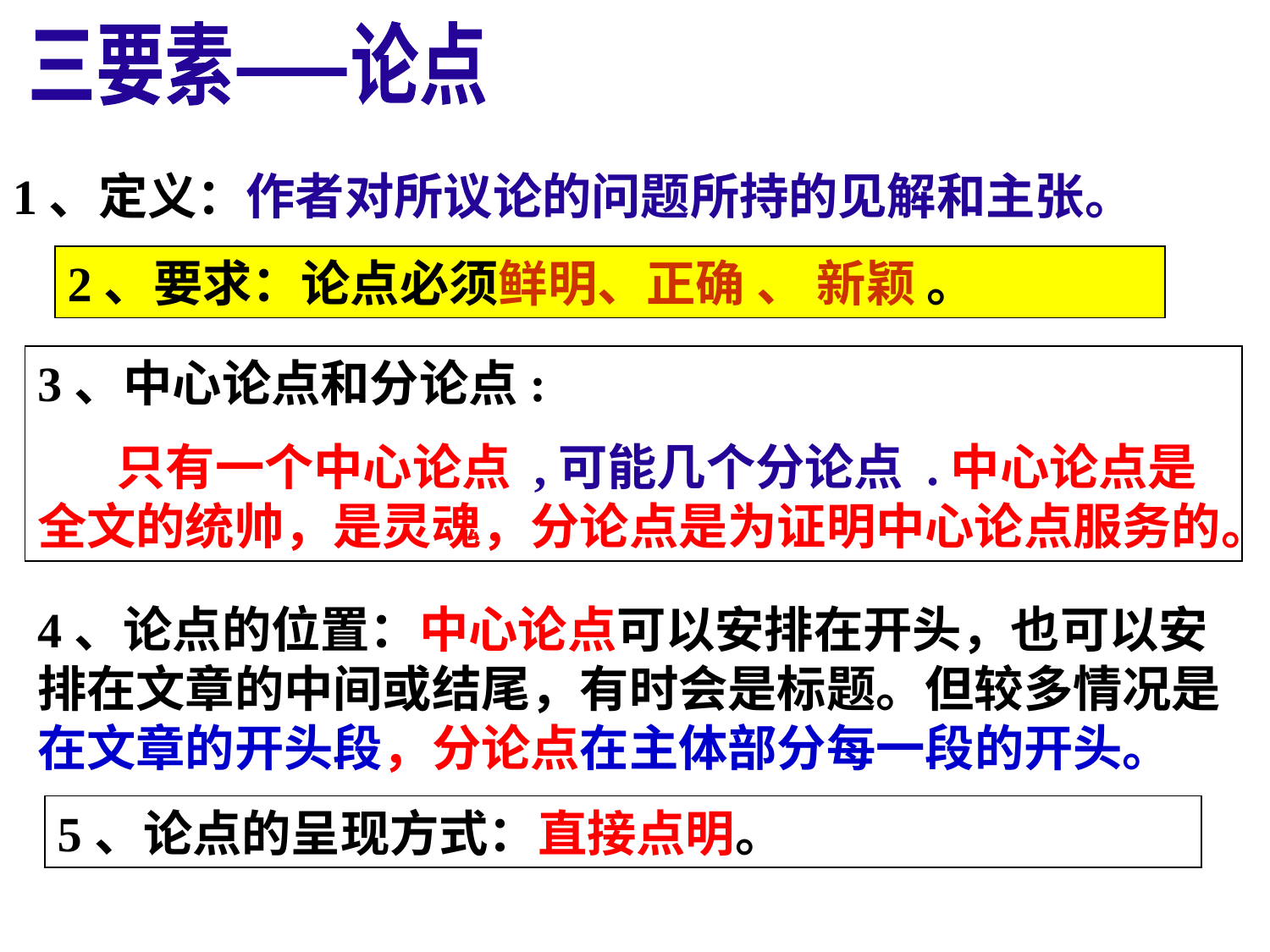

三要素——论点
1、定义：作者对所议论的问题所持的见解和主张。

2、要求：论点必须鲜明、正确 、 新颖 。
3、中心论点和分论点:
      只有一个中心论点 ,可能几个分论点 .中心论点是全文的统帅，是灵魂，分论点是为证明中心论点服务的。
4、论点的位置：中心论点可以安排在开头，也可以安排在文章的中间或结尾，有时会是标题。但较多情况是在文章的开头段，分论点在主体部分每一段的开头。

5、论点的呈现方式：直接点明。